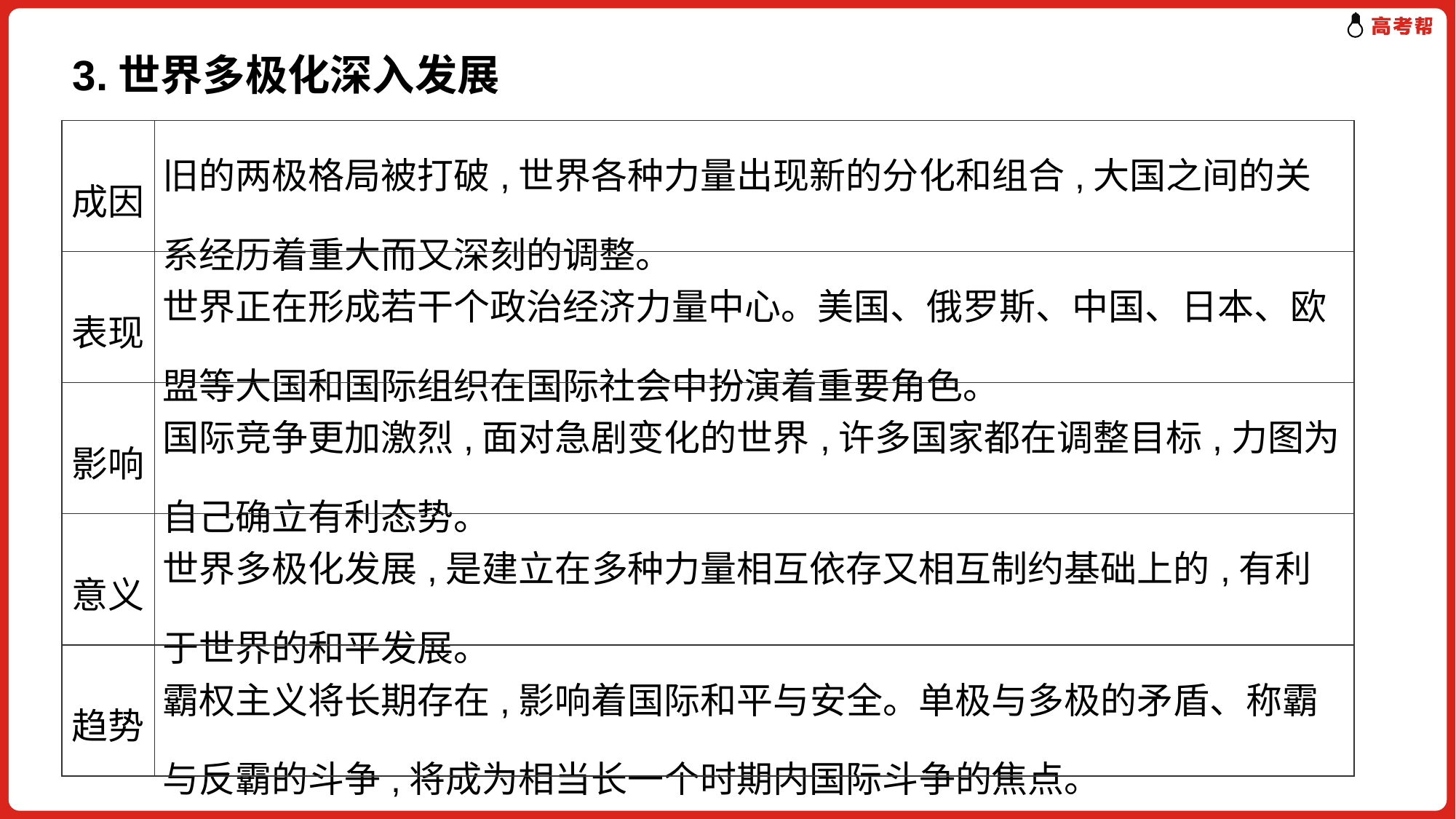

3.世界多极化深入发展
| 成因 | 旧的两极格局被打破,世界各种力量出现新的分化和组合,大国之间的关系经历着重大而又深刻的调整。 |
| --- | --- |
| 表现 | 世界正在形成若干个政治经济力量中心。美国、俄罗斯、中国、日本、欧盟等大国和国际组织在国际社会中扮演着重要角色。 |
| 影响 | 国际竞争更加激烈,面对急剧变化的世界,许多国家都在调整目标,力图为自己确立有利态势。 |
| 意义 | 世界多极化发展,是建立在多种力量相互依存又相互制约基础上的,有利于世界的和平发展。 |
| 趋势 | 霸权主义将长期存在,影响着国际和平与安全。单极与多极的矛盾、称霸与反霸的斗争,将成为相当长一个时期内国际斗争的焦点。 |